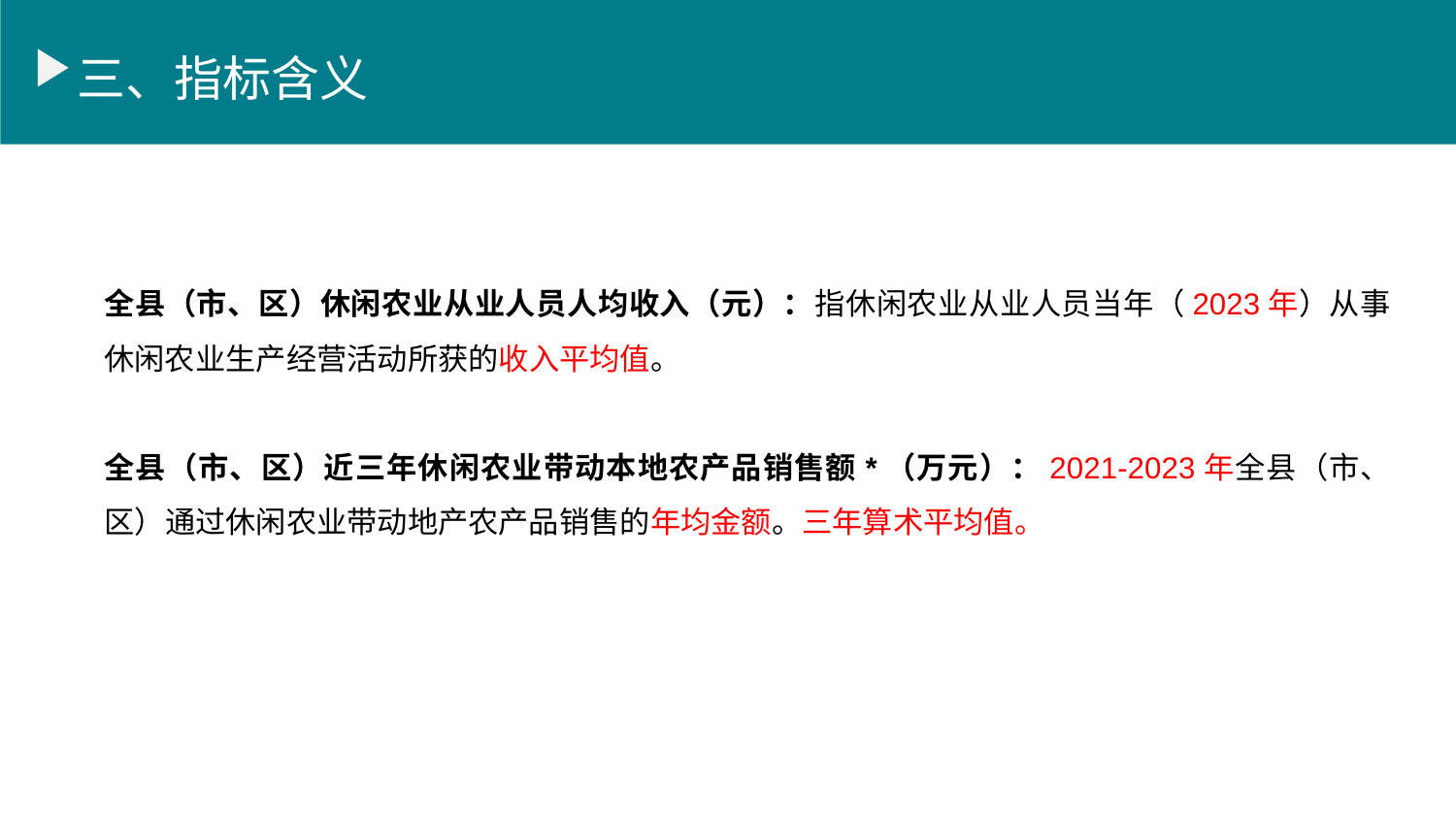

三、指标含义

全县（市、区）休闲农业从业人员人均收入（元）：指休闲农业从业人员当年（2023年）从事休闲农业生产经营活动所获的收入平均值。

全县（市、区）近三年休闲农业带动本地农产品销售额*（万元）：2021-2023年全县（市、区）通过休闲农业带动地产农产品销售的年均金额。三年算术平均值。